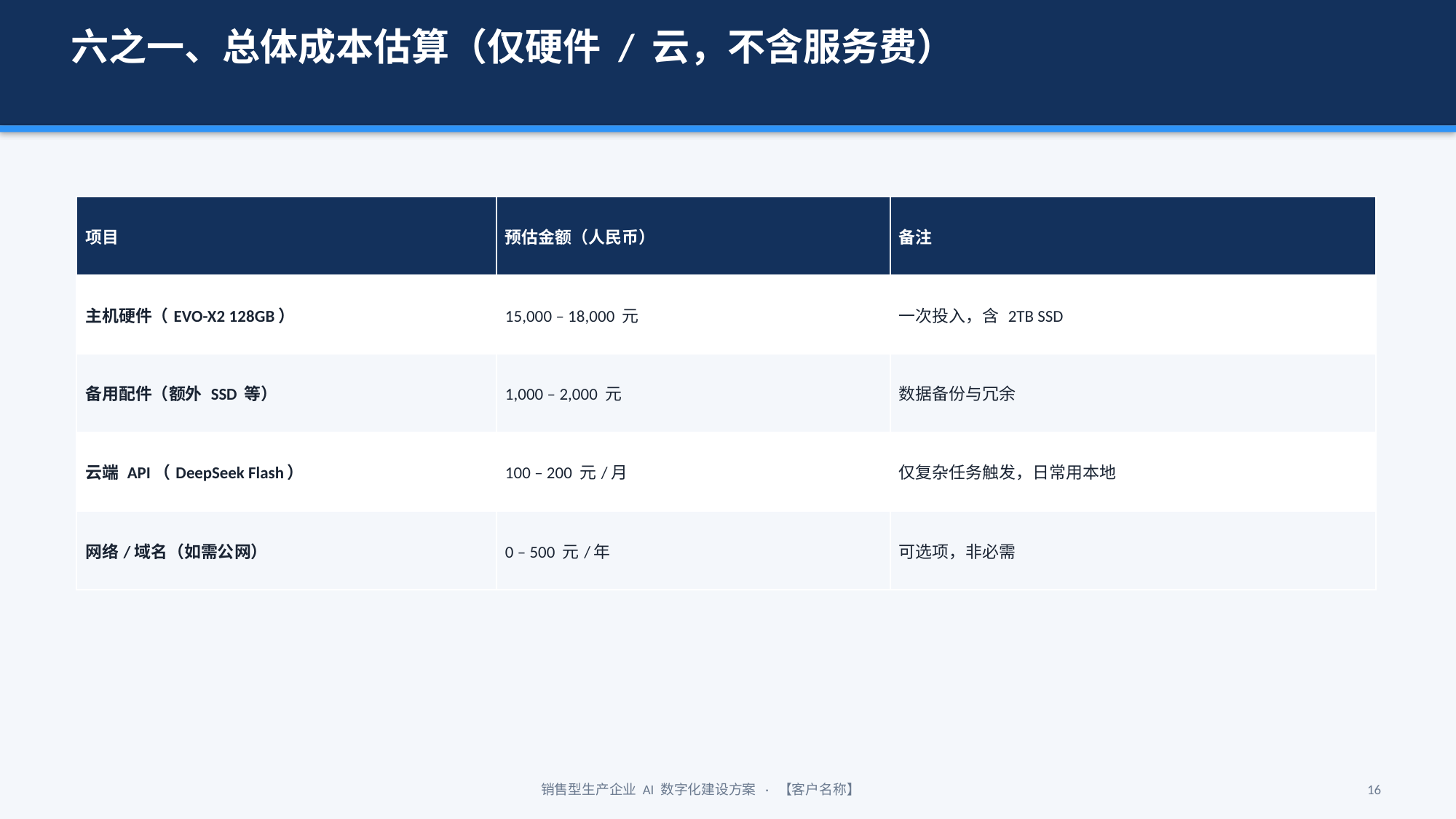

六之一、总体成本估算（仅硬件 / 云，不含服务费）

| 项目 | 预估金额（人民币） | 备注 |
| --- | --- | --- |
| 主机硬件（EVO-X2 128GB） | 15,000 – 18,000 元 | 一次投入，含 2TB SSD |
| 备用配件（额外 SSD 等） | 1,000 – 2,000 元 | 数据备份与冗余 |
| 云端 API（DeepSeek Flash） | 100 – 200 元/月 | 仅复杂任务触发，日常用本地 |
| 网络/域名（如需公网） | 0 – 500 元/年 | 可选项，非必需 |
销售型生产企业 AI 数字化建设方案  ·  【客户名称】
16